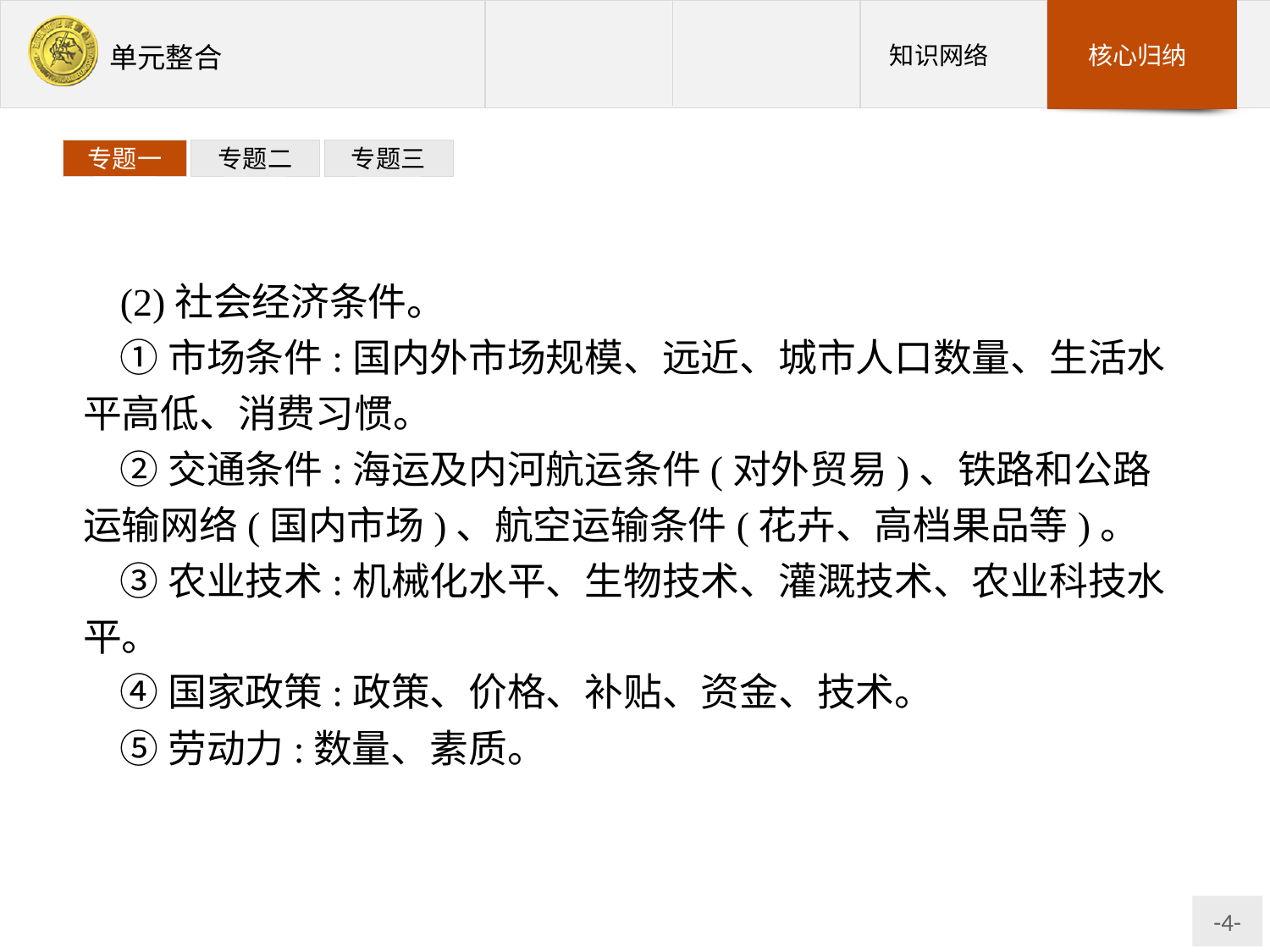

专题一
专题二
专题三
(2)社会经济条件。
①市场条件:国内外市场规模、远近、城市人口数量、生活水平高低、消费习惯。
②交通条件:海运及内河航运条件(对外贸易)、铁路和公路运输网络(国内市场)、航空运输条件(花卉、高档果品等)。
③农业技术:机械化水平、生物技术、灌溉技术、农业科技水平。
④国家政策:政策、价格、补贴、资金、技术。
⑤劳动力:数量、素质。